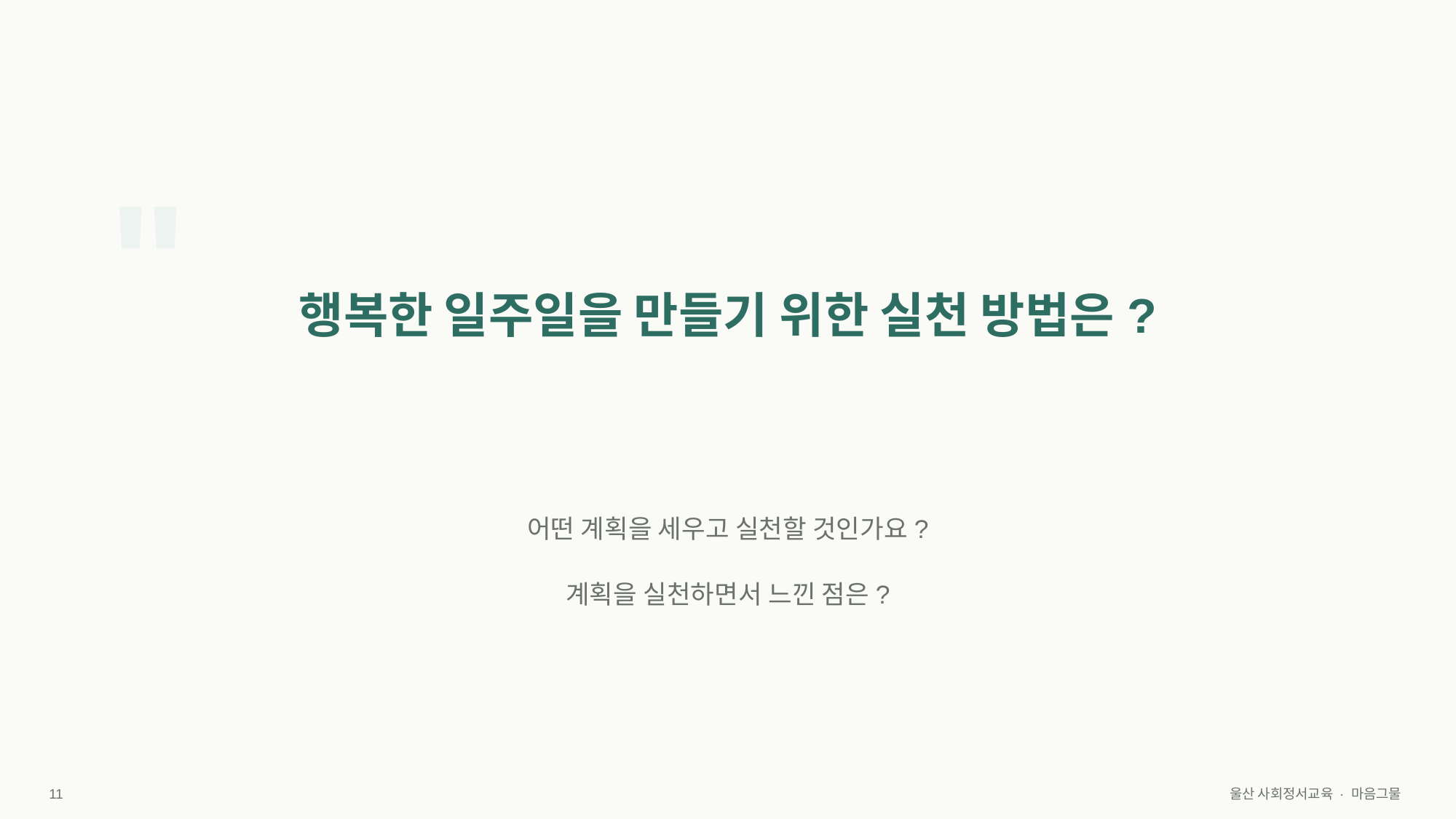

"
행복한 일주일을 만들기 위한 실천 방법은?
어떤 계획을 세우고 실천할 것인가요?
계획을 실천하면서 느낀 점은?
11
울산 사회정서교육 · 마음그물